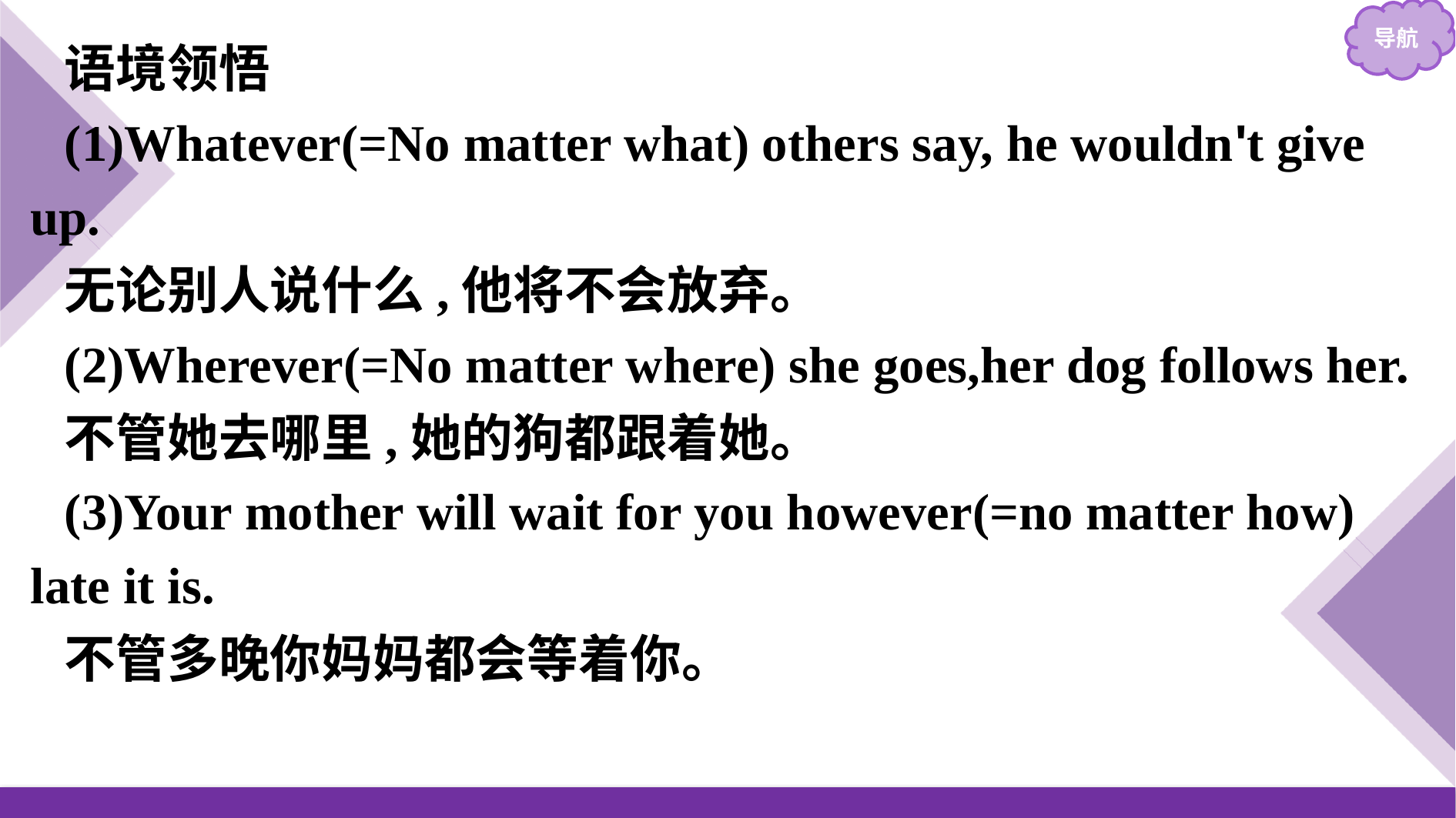

语境领悟
(1)Whatever(=No matter what) others say, he wouldn't give up.
无论别人说什么,他将不会放弃。
(2)Wherever(=No matter where) she goes,her dog follows her.
不管她去哪里,她的狗都跟着她。
(3)Your mother will wait for you however(=no matter how) late it is.
不管多晚你妈妈都会等着你。